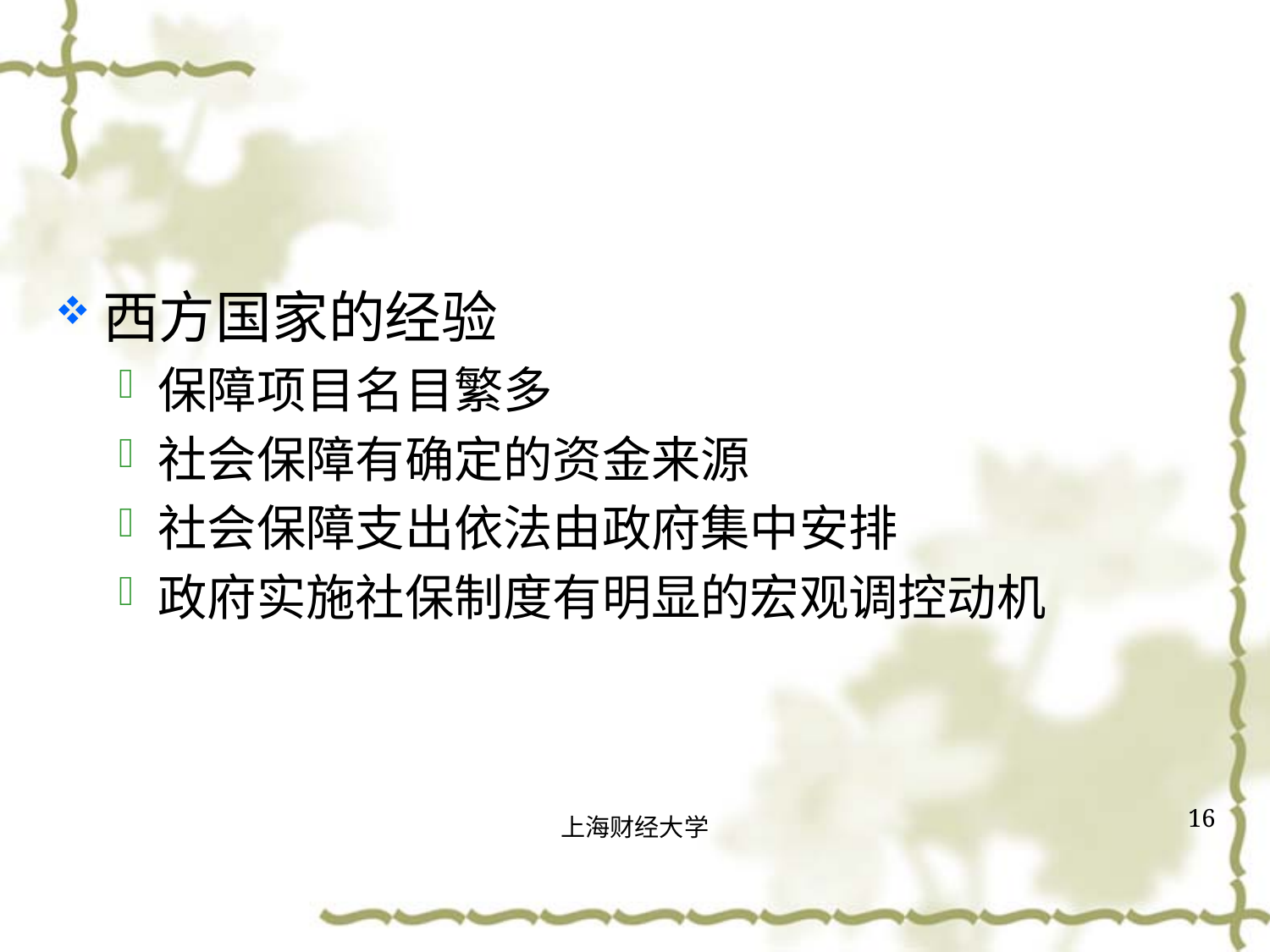

#
西方国家的经验
保障项目名目繁多
社会保障有确定的资金来源
社会保障支出依法由政府集中安排
政府实施社保制度有明显的宏观调控动机
16
上海财经大学